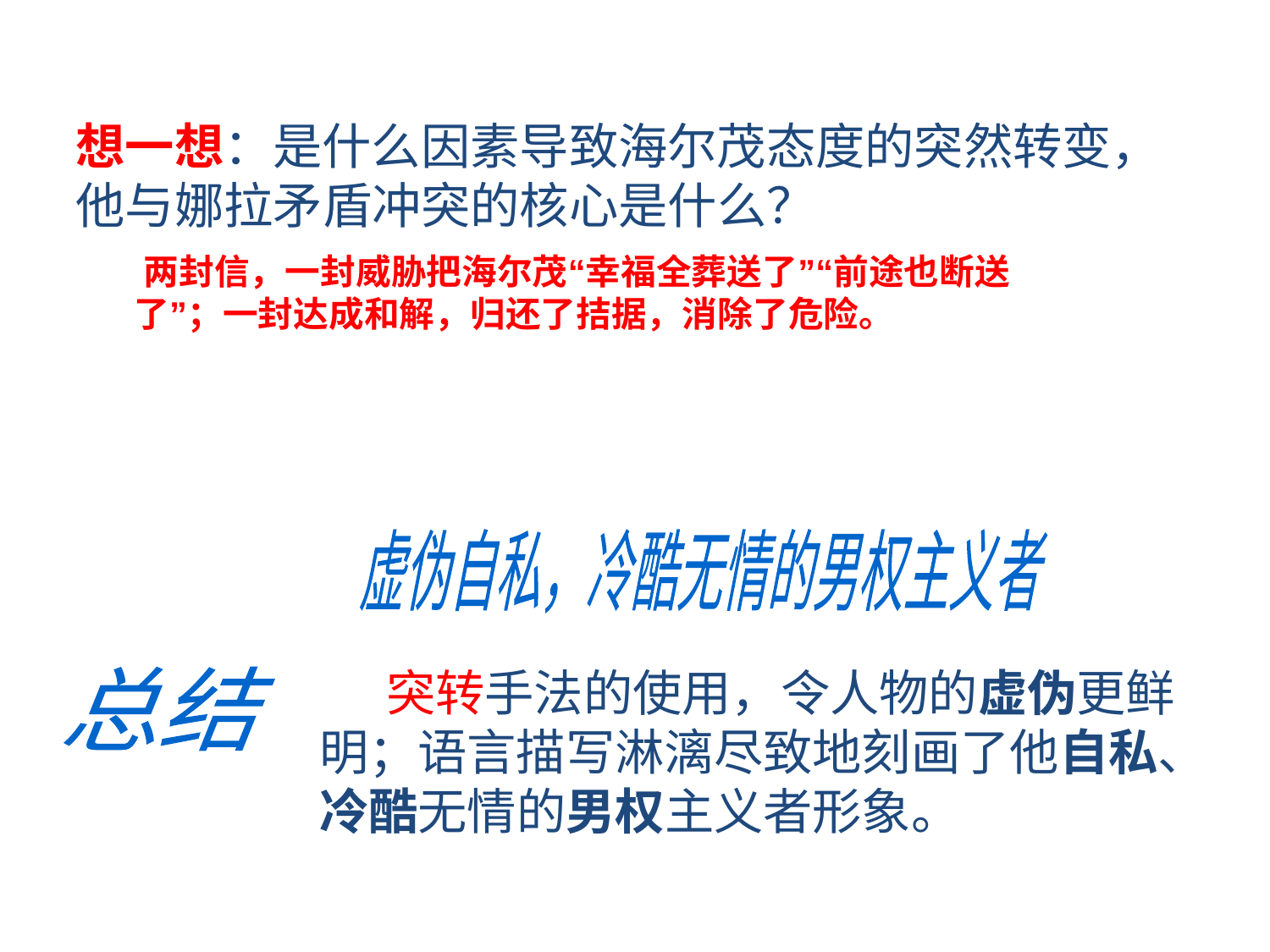

想一想：是什么因素导致海尔茂态度的突然转变，他与娜拉矛盾冲突的核心是什么？
     两封信，一封威胁把海尔茂“幸福全葬送了”“前途也断送了”；一封达成和解，归还了拮据，消除了危险。

虚伪自私，冷酷无情的男权主义者
     突转手法的使用，令人物的虚伪更鲜明；语言描写淋漓尽致地刻画了他自私、冷酷无情的男权主义者形象。
总结